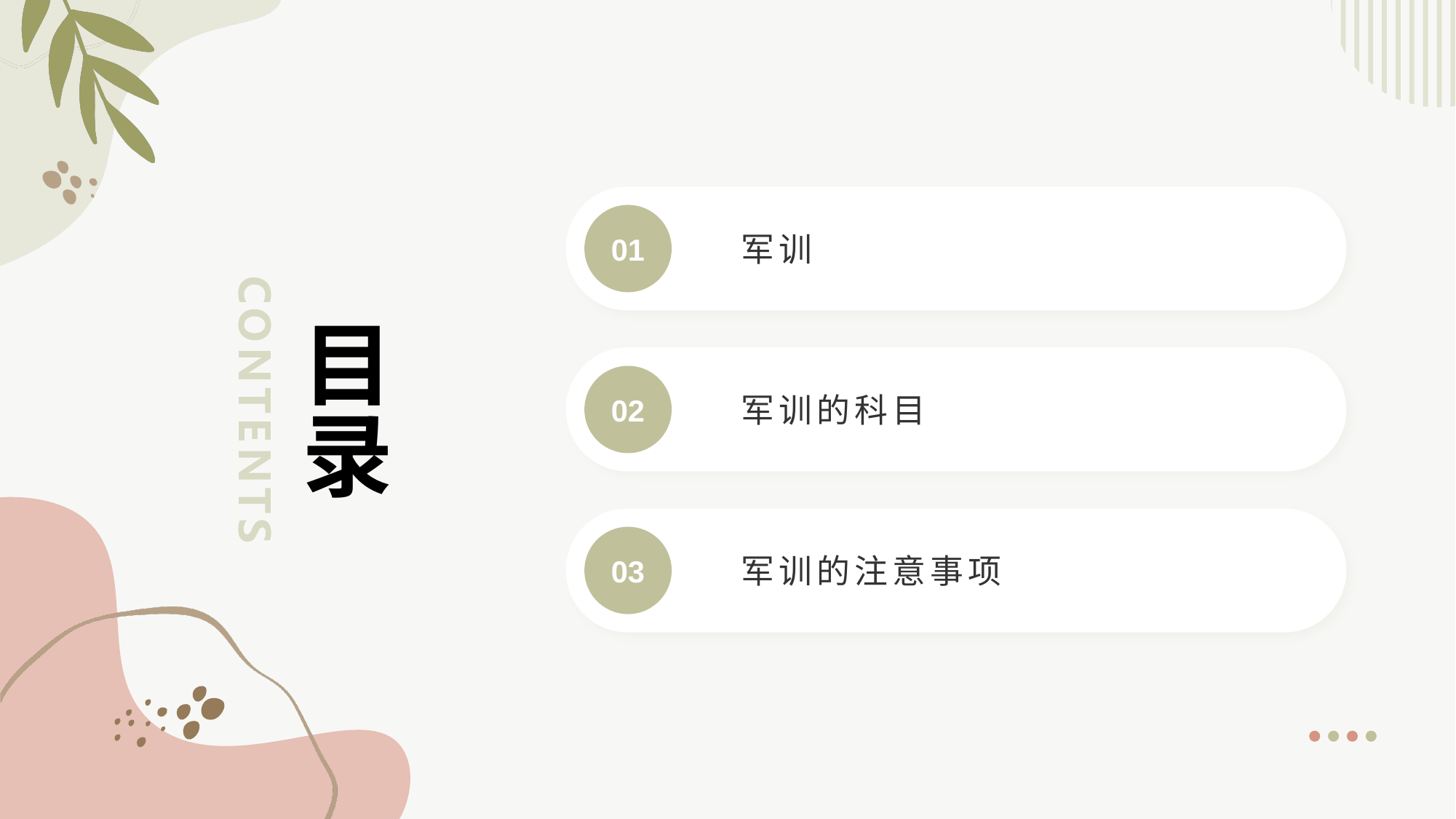

01
军训
# 目录

02
军训的科目

03
军训的注意事项